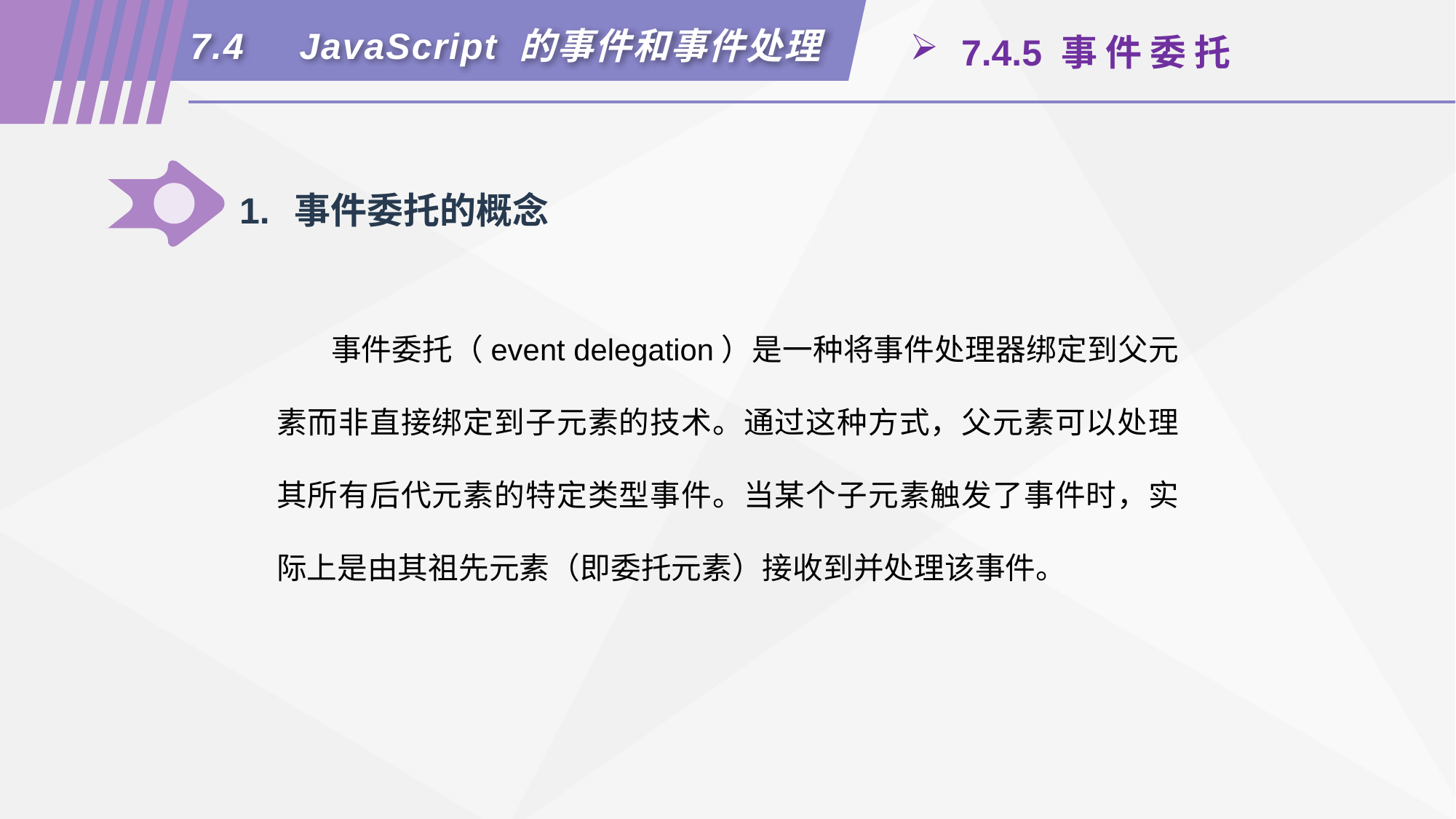

7.4	JavaScript 的事件和事件处理
 7.4.5 事 件 委 托

1.	事件委托的概念
事件委托（event delegation）是一种将事件处理器绑定到父元素而非直接绑定到子元素的技术。通过这种方式，父元素可以处理其所有后代元素的特定类型事件。当某个子元素触发了事件时，实际上是由其祖先元素（即委托元素）接收到并处理该事件。